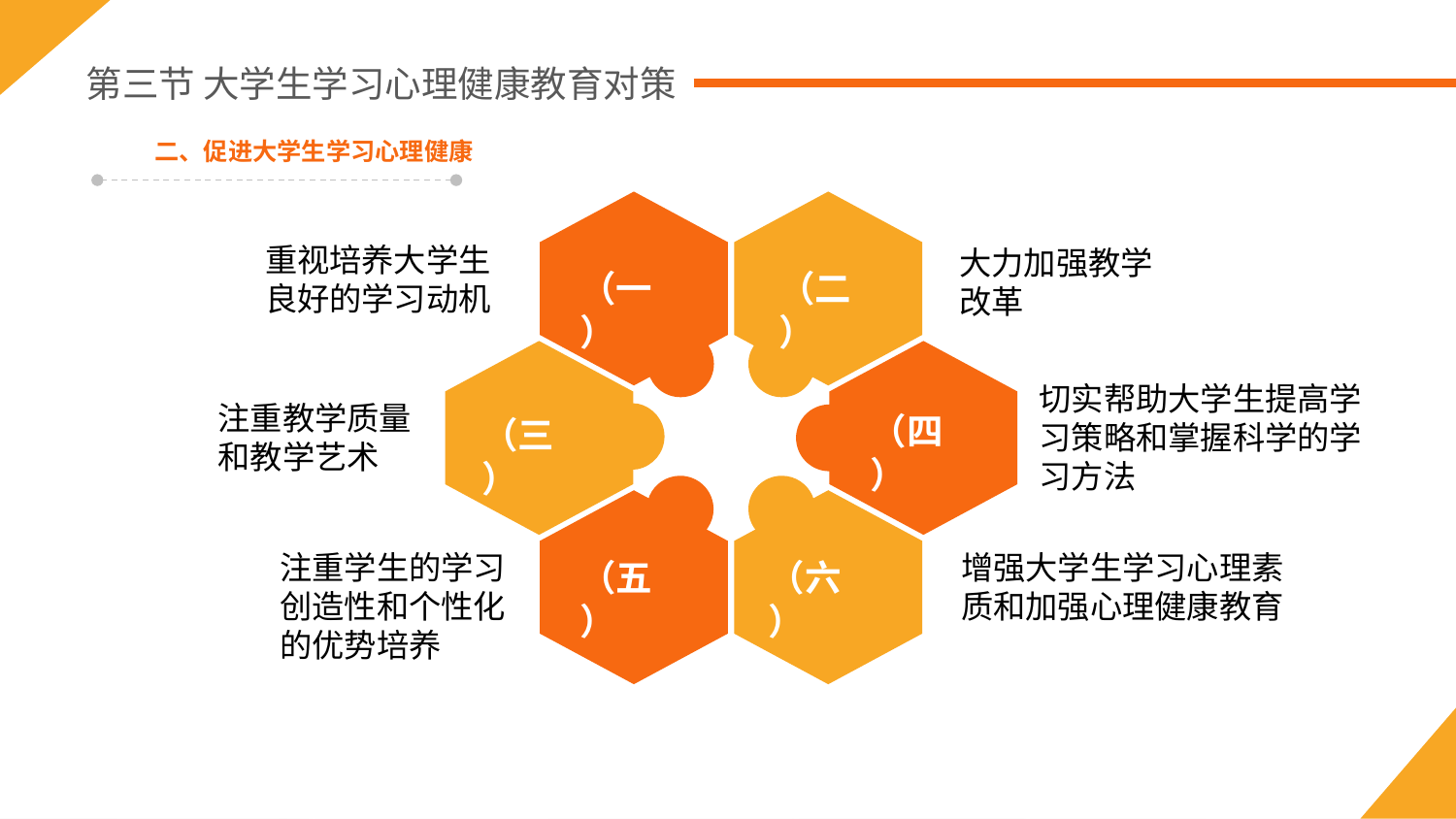

第三节 大学生学习心理健康教育对策
二、促进大学生学习心理健康

重视培养大学生良好的学习动机
大力加强教学改革
（一）
（二）

切实帮助大学生提高学习策略和掌握科学的学习方法
注重教学质量和教学艺术
（四）
（三）

注重学生的学习创造性和个性化的优势培养
增强大学生学习心理素质和加强心理健康教育
（五）
（六）